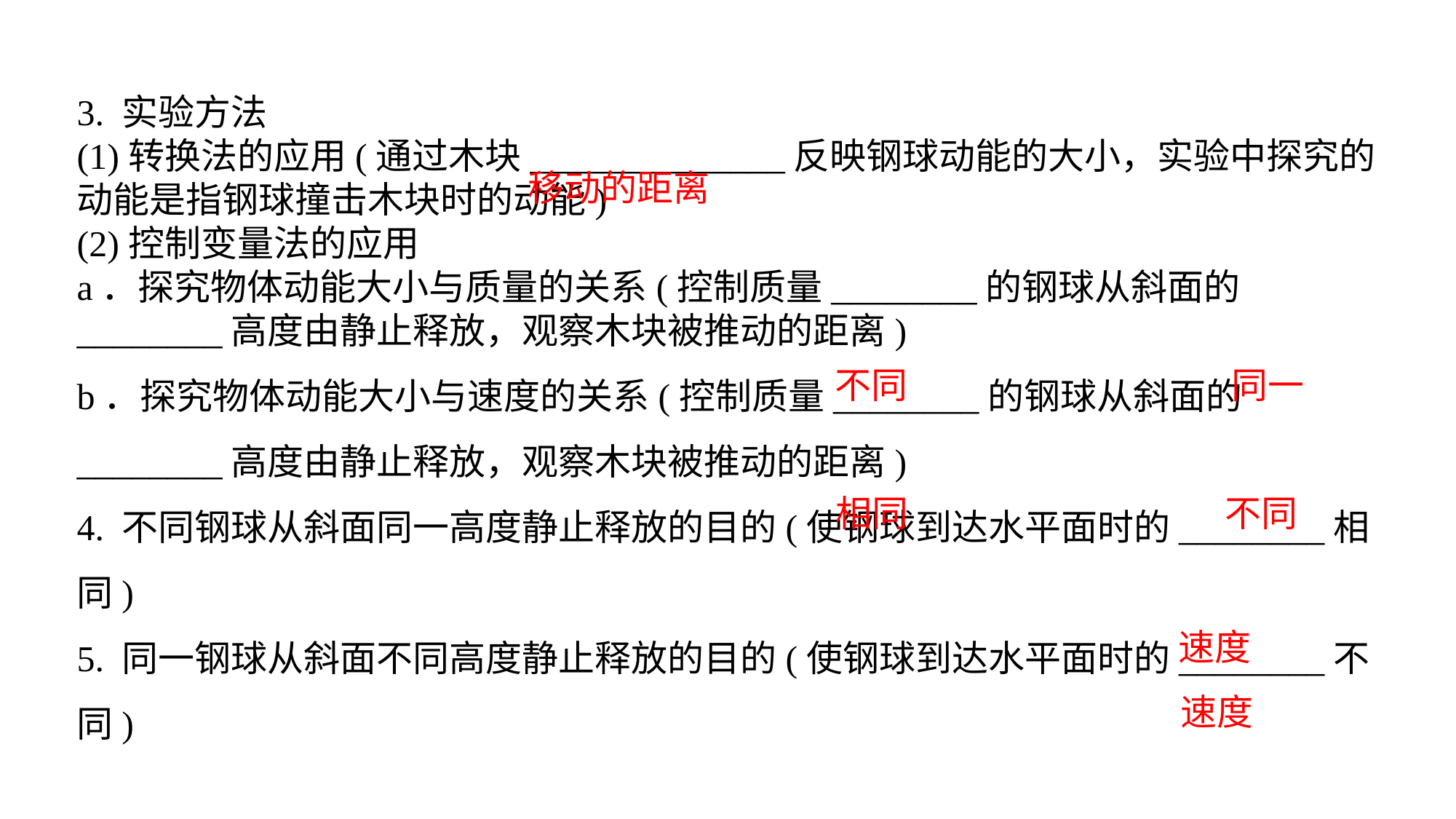

3. 实验方法(1)转换法的应用(通过木块______________反映钢球动能的大小，实验中探究的动能是指钢球撞击木块时的动能) (2)控制变量法的应用a．探究物体动能大小与质量的关系(控制质量________的钢球从斜面的________高度由静止释放，观察木块被推动的距离)b．探究物体动能大小与速度的关系(控制质量________的钢球从斜面的________高度由静止释放，观察木块被推动的距离)
4. 不同钢球从斜面同一高度静止释放的目的(使钢球到达水平面时的________相同)5. 同一钢球从斜面不同高度静止释放的目的(使钢球到达水平面时的________不同)
移动的距离
不同
同一
相同
不同
速度
速度